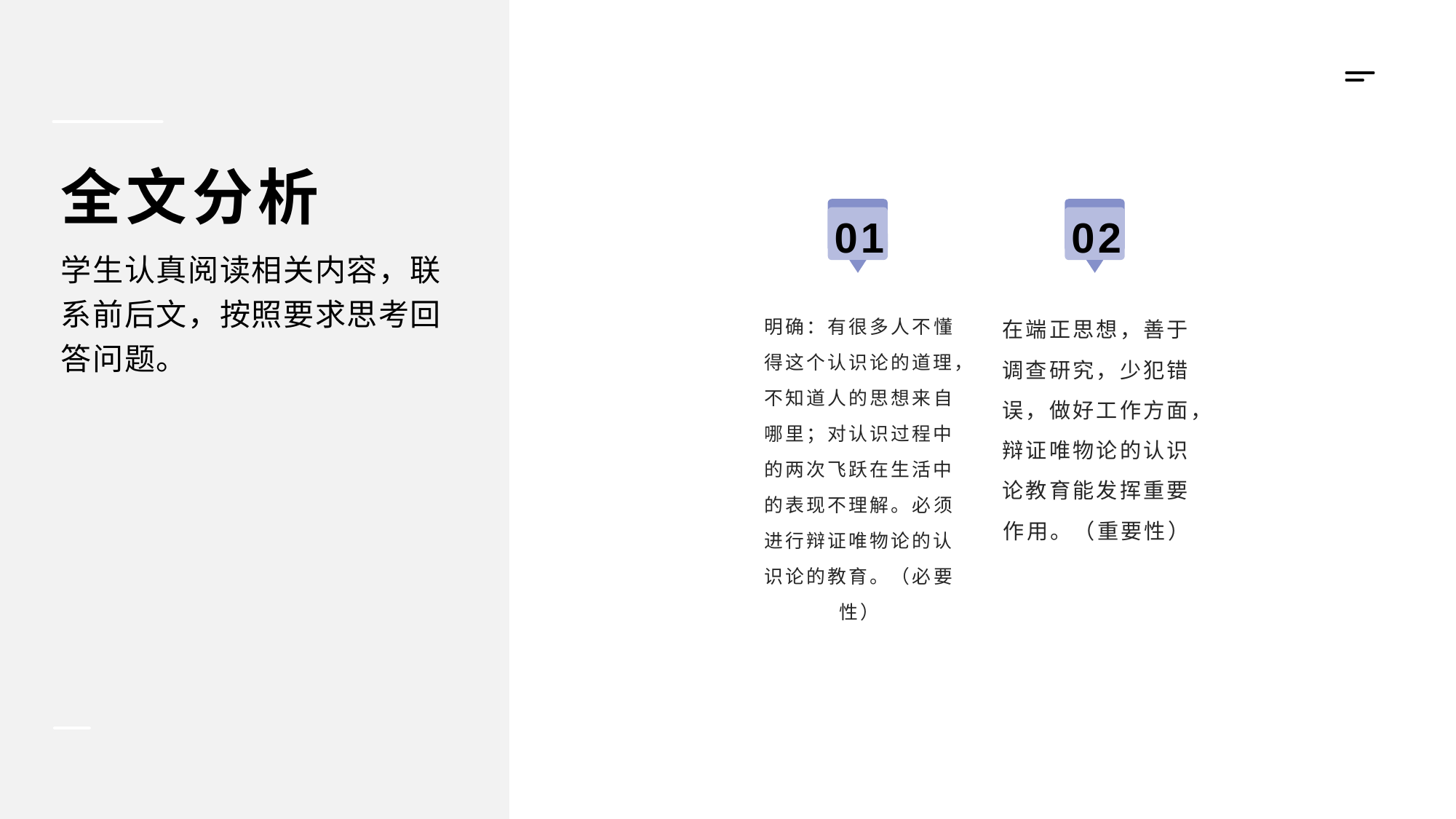

全文分析
01
02

学生认真阅读相关内容，联系前后文，按照要求思考回答问题。

明确：有很多人不懂得这个认识论的道理，不知道人的思想来自哪里；对认识过程中的两次飞跃在生活中的表现不理解。必须进行辩证唯物论的认识论的教育。（必要性）
在端正思想，善于调查研究，少犯错误，做好工作方面，辩证唯物论的认识论教育能发挥重要作用。（重要性）